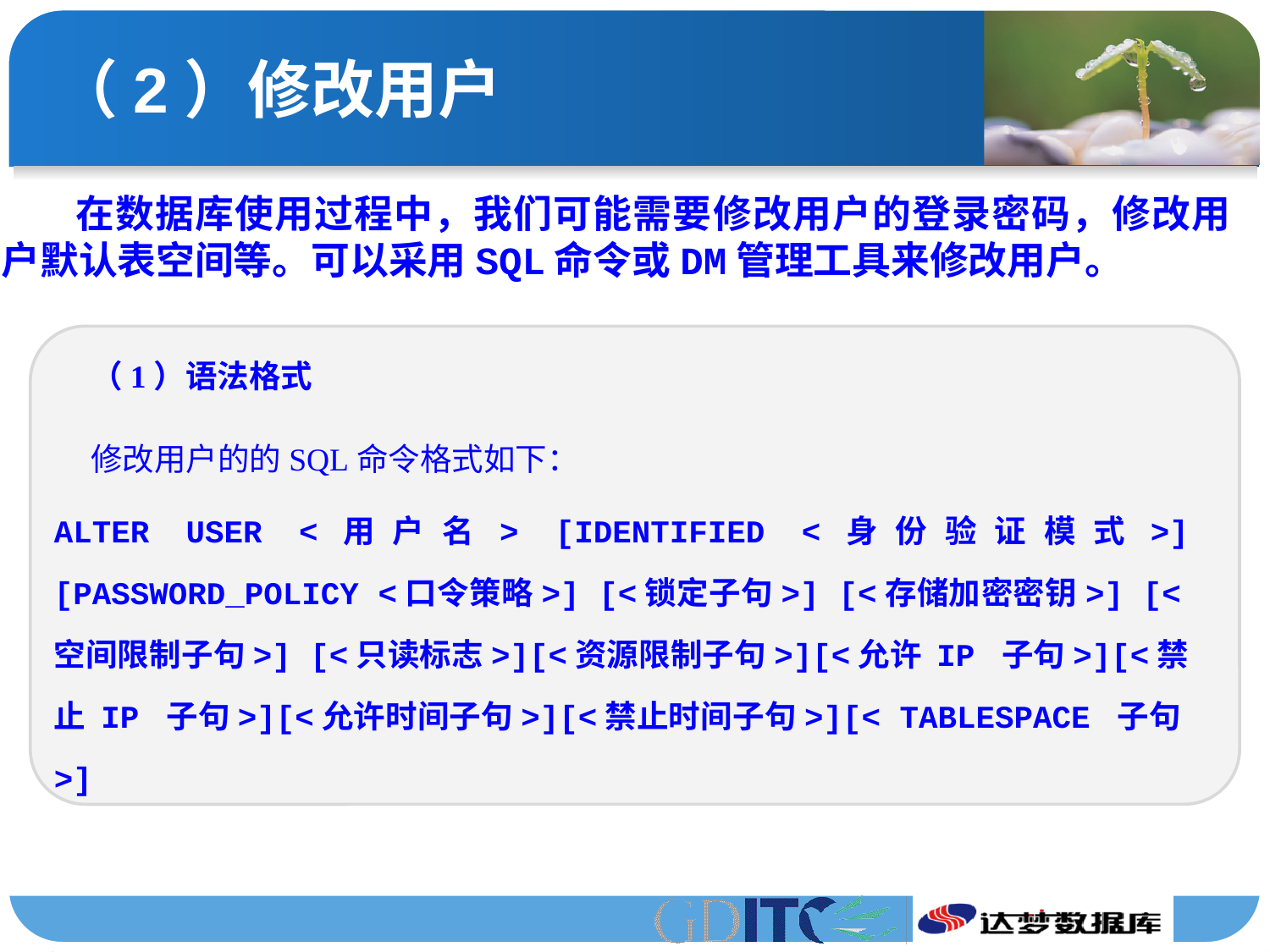

# （2）修改用户
在数据库使用过程中，我们可能需要修改用户的登录密码，修改用户默认表空间等。可以采用SQL命令或DM管理工具来修改用户。

（1）语法格式
修改用户的的SQL命令格式如下：
ALTER USER <用户名> [IDENTIFIED <身份验证模式>] [PASSWORD_POLICY <口令策略>] [<锁定子句>] [<存储加密密钥>] [<空间限制子句>] [<只读标志>][<资源限制子句>][<允许 IP 子句>][<禁止 IP 子句>][<允许时间子句>][<禁止时间子句>][< TABLESPACE 子句>]